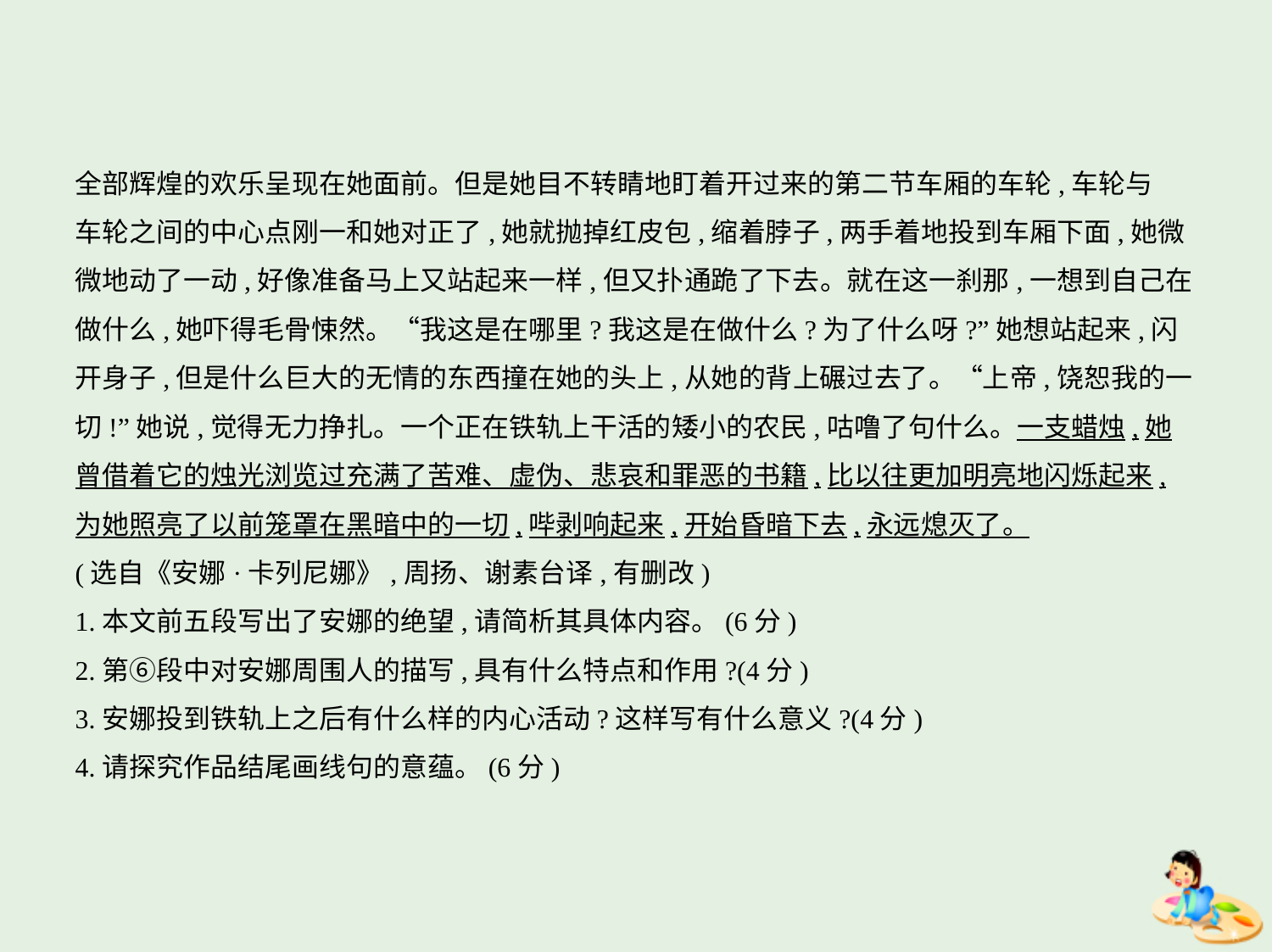

全部辉煌的欢乐呈现在她面前。但是她目不转睛地盯着开过来的第二节车厢的车轮,车轮与
车轮之间的中心点刚一和她对正了,她就抛掉红皮包,缩着脖子,两手着地投到车厢下面,她微
微地动了一动,好像准备马上又站起来一样,但又扑通跪了下去。就在这一刹那,一想到自己在
做什么,她吓得毛骨悚然。“我这是在哪里?我这是在做什么?为了什么呀?”她想站起来,闪
开身子,但是什么巨大的无情的东西撞在她的头上,从她的背上碾过去了。“上帝,饶恕我的一
切!”她说,觉得无力挣扎。一个正在铁轨上干活的矮小的农民,咕噜了句什么。一支蜡烛,她
曾借着它的烛光浏览过充满了苦难、虚伪、悲哀和罪恶的书籍,比以往更加明亮地闪烁起来,
为她照亮了以前笼罩在黑暗中的一切,哔剥响起来,开始昏暗下去,永远熄灭了。
(选自《安娜·卡列尼娜》,周扬、谢素台译,有删改)
1.本文前五段写出了安娜的绝望,请简析其具体内容。(6分)
2.第⑥段中对安娜周围人的描写,具有什么特点和作用?(4分)
3.安娜投到铁轨上之后有什么样的内心活动?这样写有什么意义?(4分)
4.请探究作品结尾画线句的意蕴。(6分)